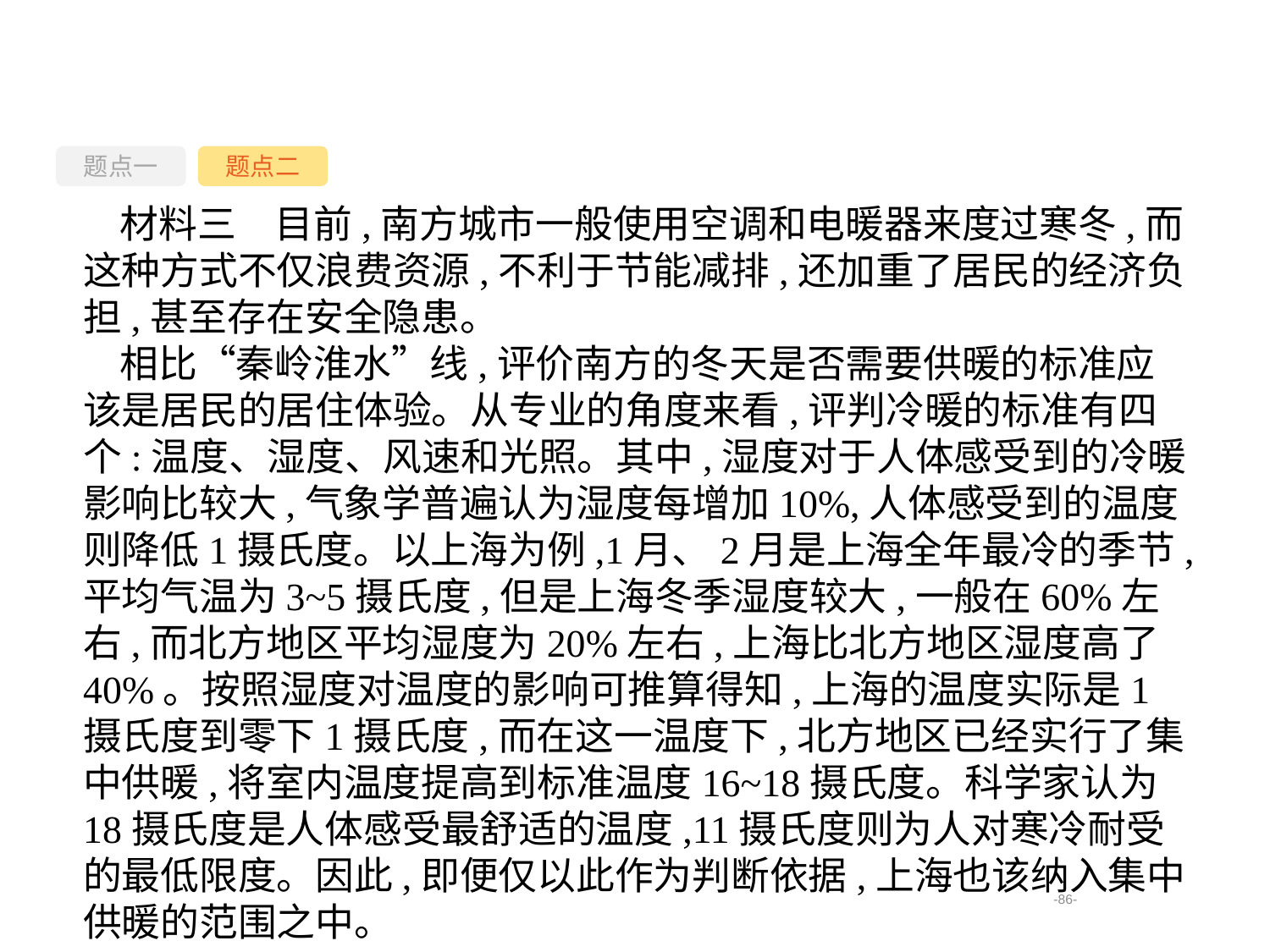

题点一
题点二
材料三　目前,南方城市一般使用空调和电暖器来度过寒冬,而这种方式不仅浪费资源,不利于节能减排,还加重了居民的经济负担,甚至存在安全隐患。
相比“秦岭淮水”线,评价南方的冬天是否需要供暖的标准应该是居民的居住体验。从专业的角度来看,评判冷暖的标准有四个:温度、湿度、风速和光照。其中,湿度对于人体感受到的冷暖影响比较大,气象学普遍认为湿度每增加10%,人体感受到的温度则降低1摄氏度。以上海为例,1月、2月是上海全年最冷的季节,平均气温为3~5摄氏度,但是上海冬季湿度较大,一般在60%左右,而北方地区平均湿度为20%左右,上海比北方地区湿度高了40%。按照湿度对温度的影响可推算得知,上海的温度实际是1摄氏度到零下1摄氏度,而在这一温度下,北方地区已经实行了集中供暖,将室内温度提高到标准温度16~18摄氏度。科学家认为18摄氏度是人体感受最舒适的温度,11摄氏度则为人对寒冷耐受的最低限度。因此,即便仅以此作为判断依据,上海也该纳入集中供暖的范围之中。
-86-